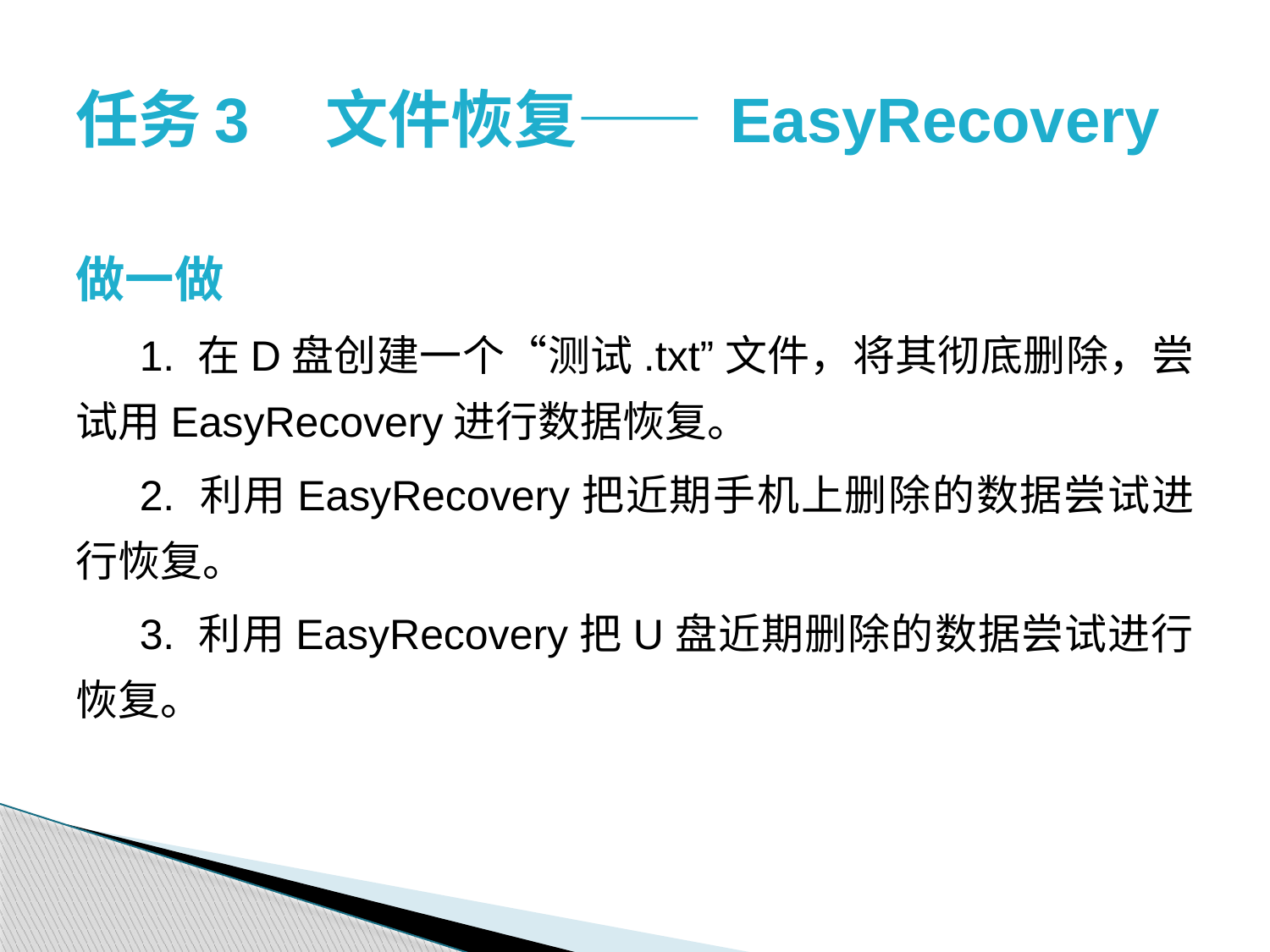

# 任务3　文件恢复—— EasyRecovery
做一做
1. 在D盘创建一个“测试.txt”文件，将其彻底删除，尝试用EasyRecovery进行数据恢复。
2. 利用EasyRecovery把近期手机上删除的数据尝试进行恢复。
3. 利用EasyRecovery把U盘近期删除的数据尝试进行恢复。